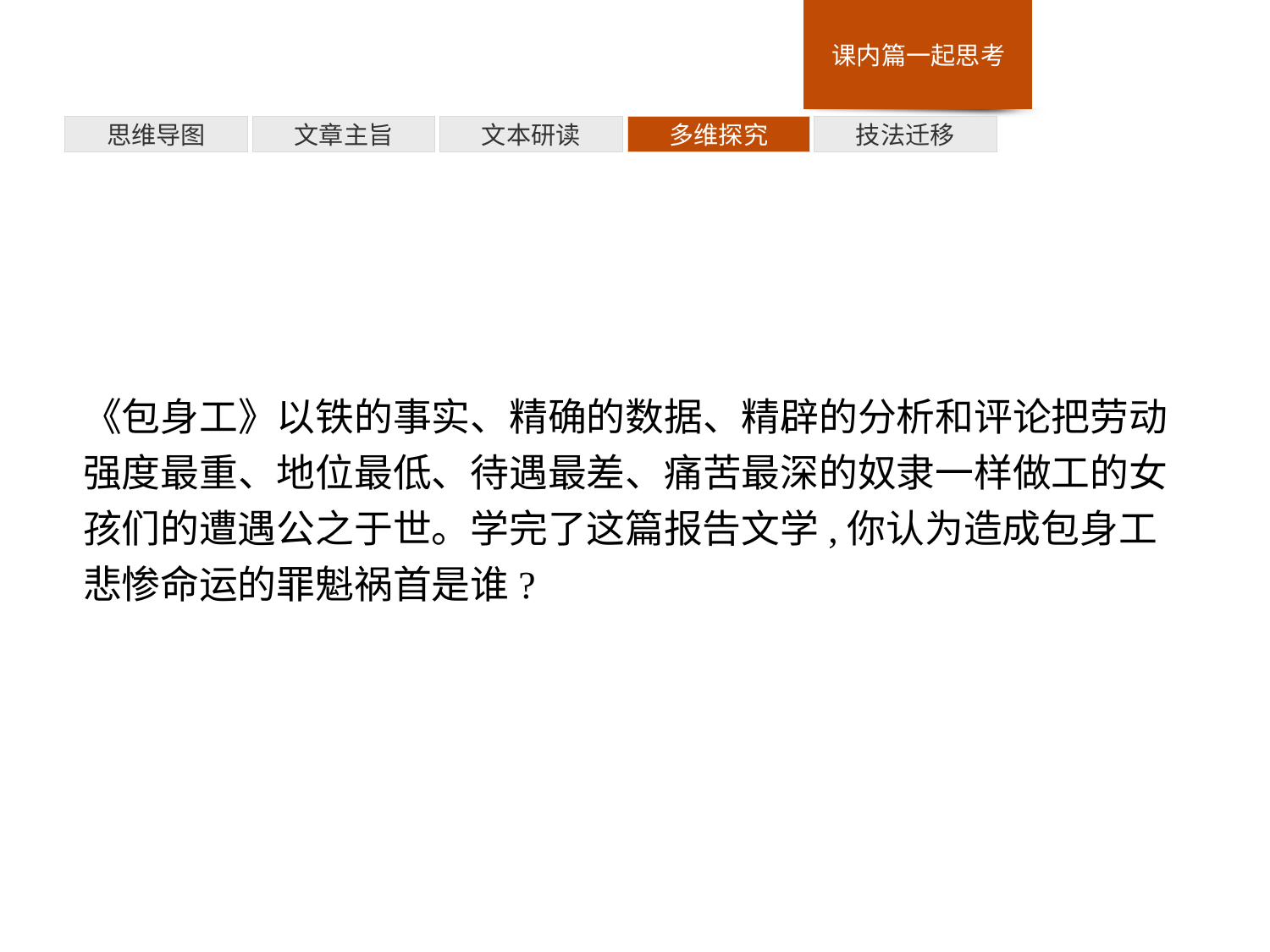

多维探究
思维导图
文章主旨
文本研读
技法迁移
《包身工》以铁的事实、精确的数据、精辟的分析和评论把劳动强度最重、地位最低、待遇最差、痛苦最深的奴隶一样做工的女孩们的遭遇公之于世。学完了这篇报告文学,你认为造成包身工悲惨命运的罪魁祸首是谁?